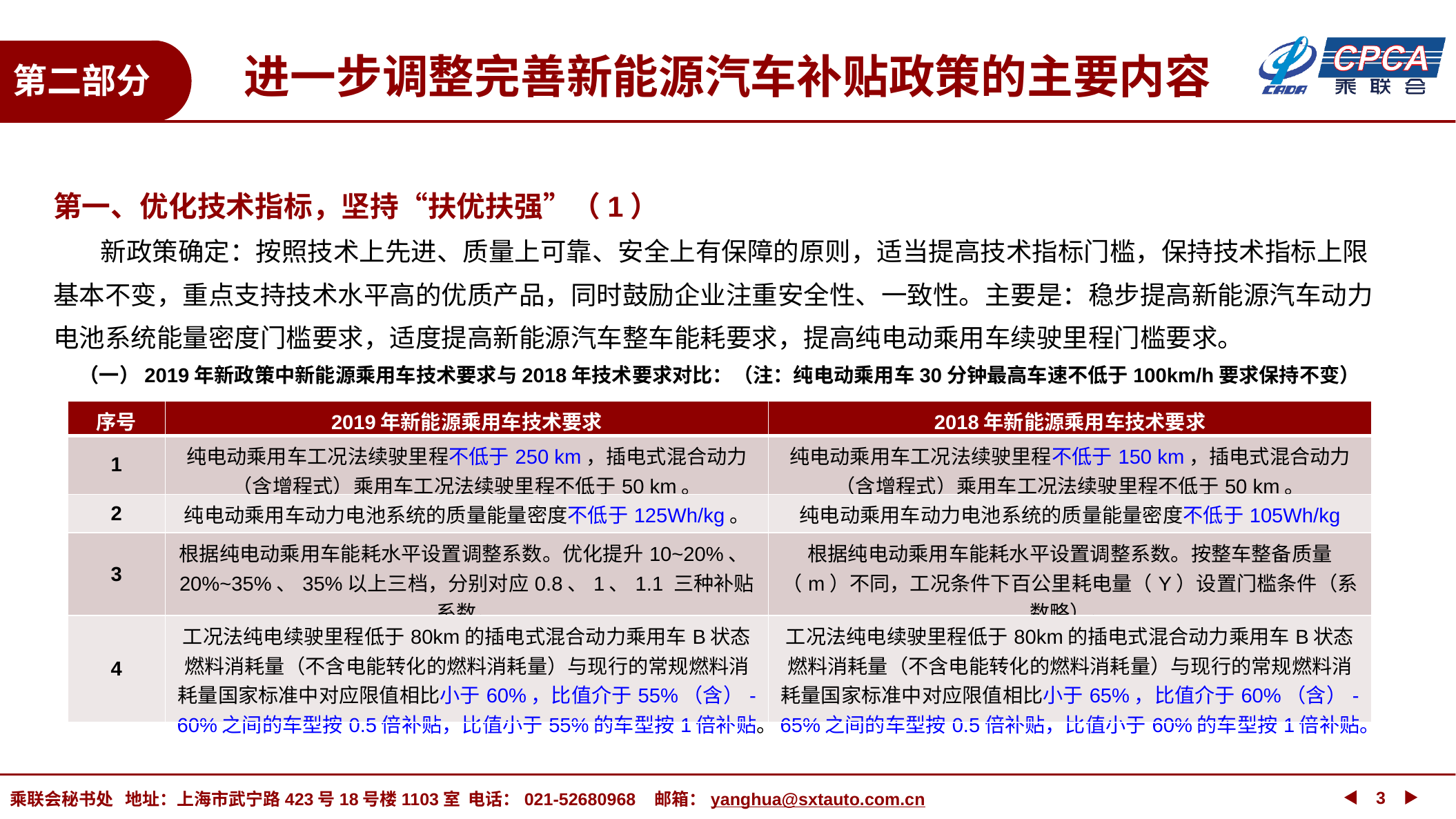

进一步调整完善新能源汽车补贴政策的主要内容
第二部分
第一、优化技术指标，坚持“扶优扶强”（1）
       新政策确定：按照技术上先进、质量上可靠、安全上有保障的原则，适当提高技术指标门槛，保持技术指标上限基本不变，重点支持技术水平高的优质产品，同时鼓励企业注重安全性、一致性。主要是：稳步提高新能源汽车动力电池系统能量密度门槛要求，适度提高新能源汽车整车能耗要求，提高纯电动乘用车续驶里程门槛要求。
（一）2019年新政策中新能源乘用车技术要求与2018年技术要求对比：（注：纯电动乘用车30分钟最高车速不低于100km/h要求保持不变）
| 序号 | 2019年新能源乘用车技术要求 | 2018年新能源乘用车技术要求 |
| --- | --- | --- |
| 1 | 纯电动乘用车工况法续驶里程不低于250 km，插电式混合动力（含增程式）乘用车工况法续驶里程不低于50 km。 | 纯电动乘用车工况法续驶里程不低于150 km，插电式混合动力（含增程式）乘用车工况法续驶里程不低于50 km。 |
| 2 | 纯电动乘用车动力电池系统的质量能量密度不低于125Wh/kg。 | 纯电动乘用车动力电池系统的质量能量密度不低于105Wh/kg |
| 3 | 根据纯电动乘用车能耗水平设置调整系数。优化提升10~20%、20%~35%、35%以上三档，分别对应0.8、1、1.1 三种补贴系数。 | 根据纯电动乘用车能耗水平设置调整系数。按整车整备质量（m）不同，工况条件下百公里耗电量（Y）设置门槛条件（系数略）。 |
| 4 | 工况法纯电续驶里程低于80km的插电式混合动力乘用车B状态燃料消耗量（不含电能转化的燃料消耗量）与现行的常规燃料消耗量国家标准中对应限值相比小于60%，比值介于55%（含）-60%之间的车型按0.5倍补贴，比值小于55%的车型按1倍补贴。 | 工况法纯电续驶里程低于80km的插电式混合动力乘用车B状态燃料消耗量（不含电能转化的燃料消耗量）与现行的常规燃料消耗量国家标准中对应限值相比小于65%，比值介于60%（含）-65%之间的车型按0.5倍补贴，比值小于60%的车型按1倍补贴。 |